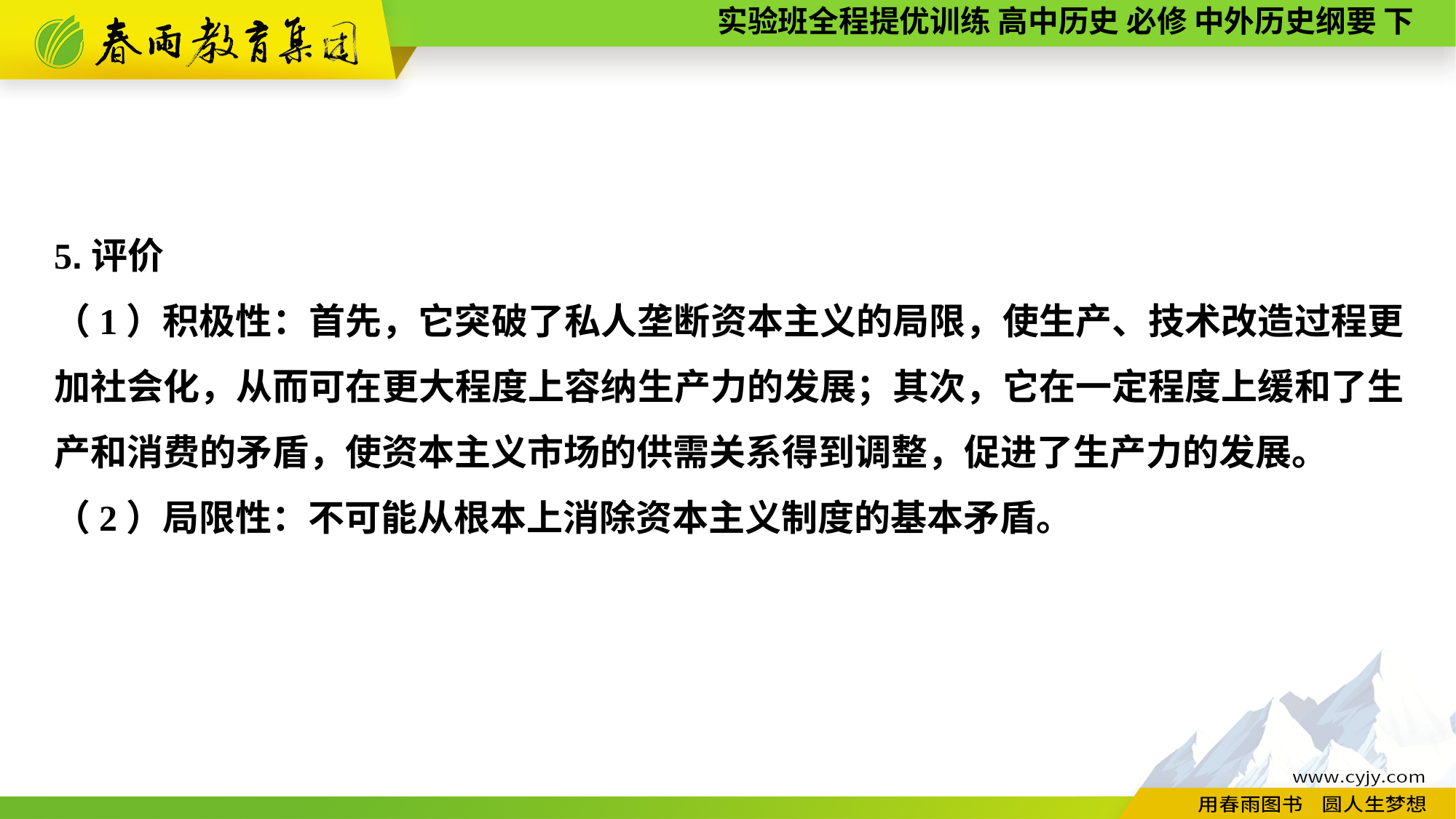

5.评价
（1）积极性：首先，它突破了私人垄断资本主义的局限，使生产、技术改造过程更加社会化，从而可在更大程度上容纳生产力的发展；其次，它在一定程度上缓和了生产和消费的矛盾，使资本主义市场的供需关系得到调整，促进了生产力的发展。
（2）局限性：不可能从根本上消除资本主义制度的基本矛盾。